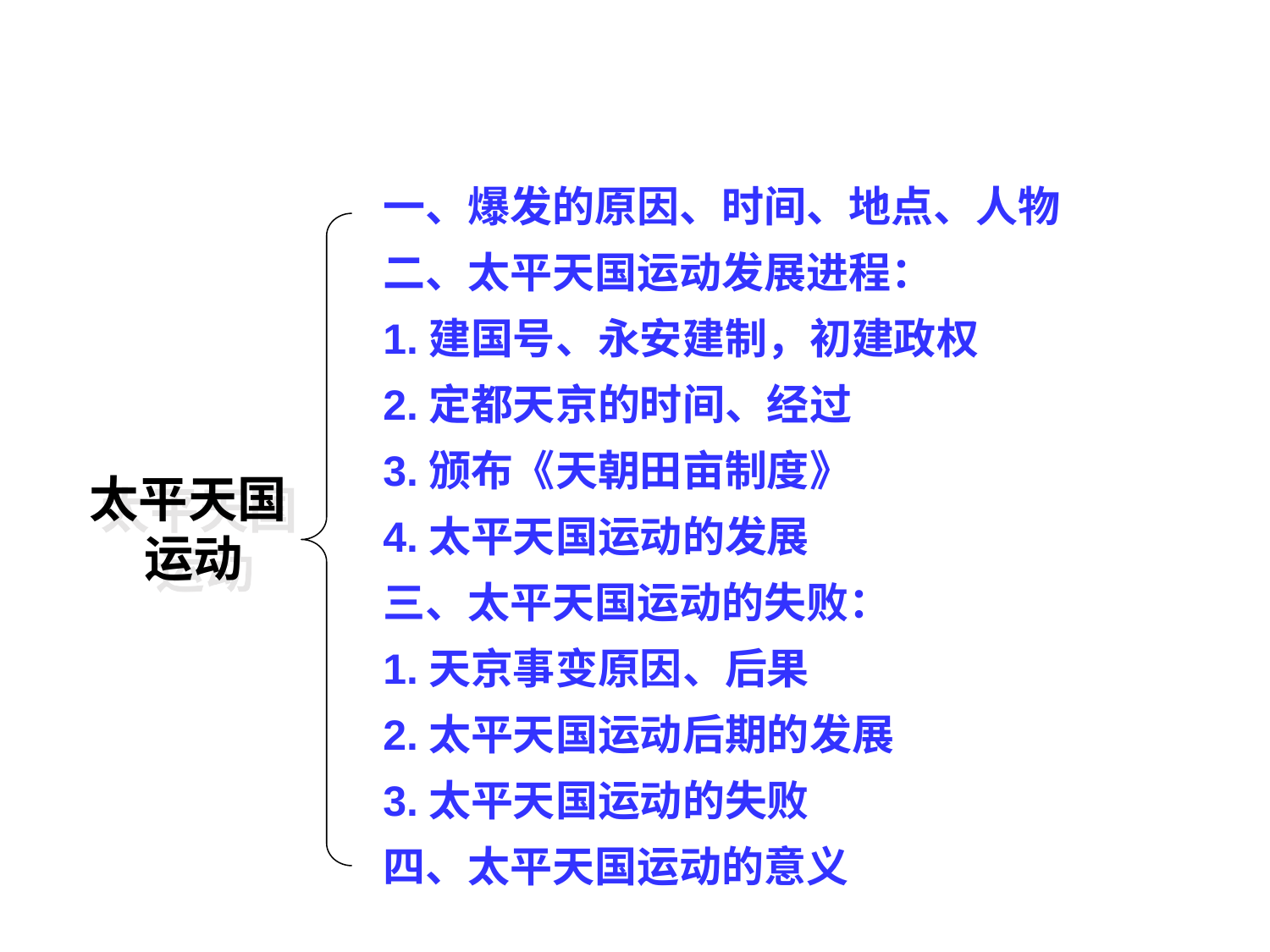

一、爆发的原因、时间、地点、人物
二、太平天国运动发展进程：
1.建国号、永安建制，初建政权
2.定都天京的时间、经过
3.颁布《天朝田亩制度》
4.太平天国运动的发展
三、太平天国运动的失败：
1.天京事变原因、后果
2.太平天国运动后期的发展
3.太平天国运动的失败
四、太平天国运动的意义

太平天国  运动